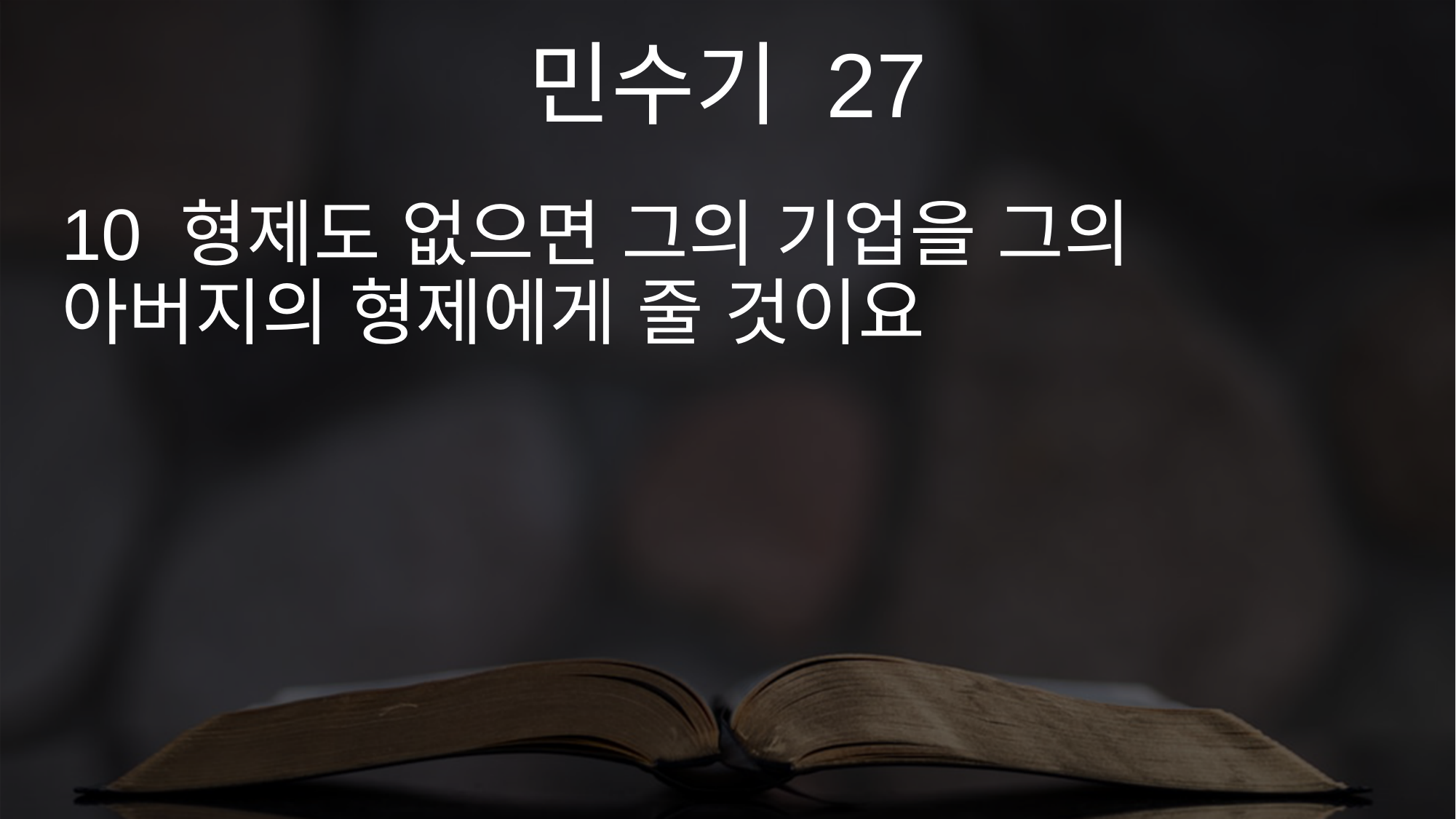

민수기 27
10 형제도 없으면 그의 기업을 그의 아버지의 형제에게 줄 것이요